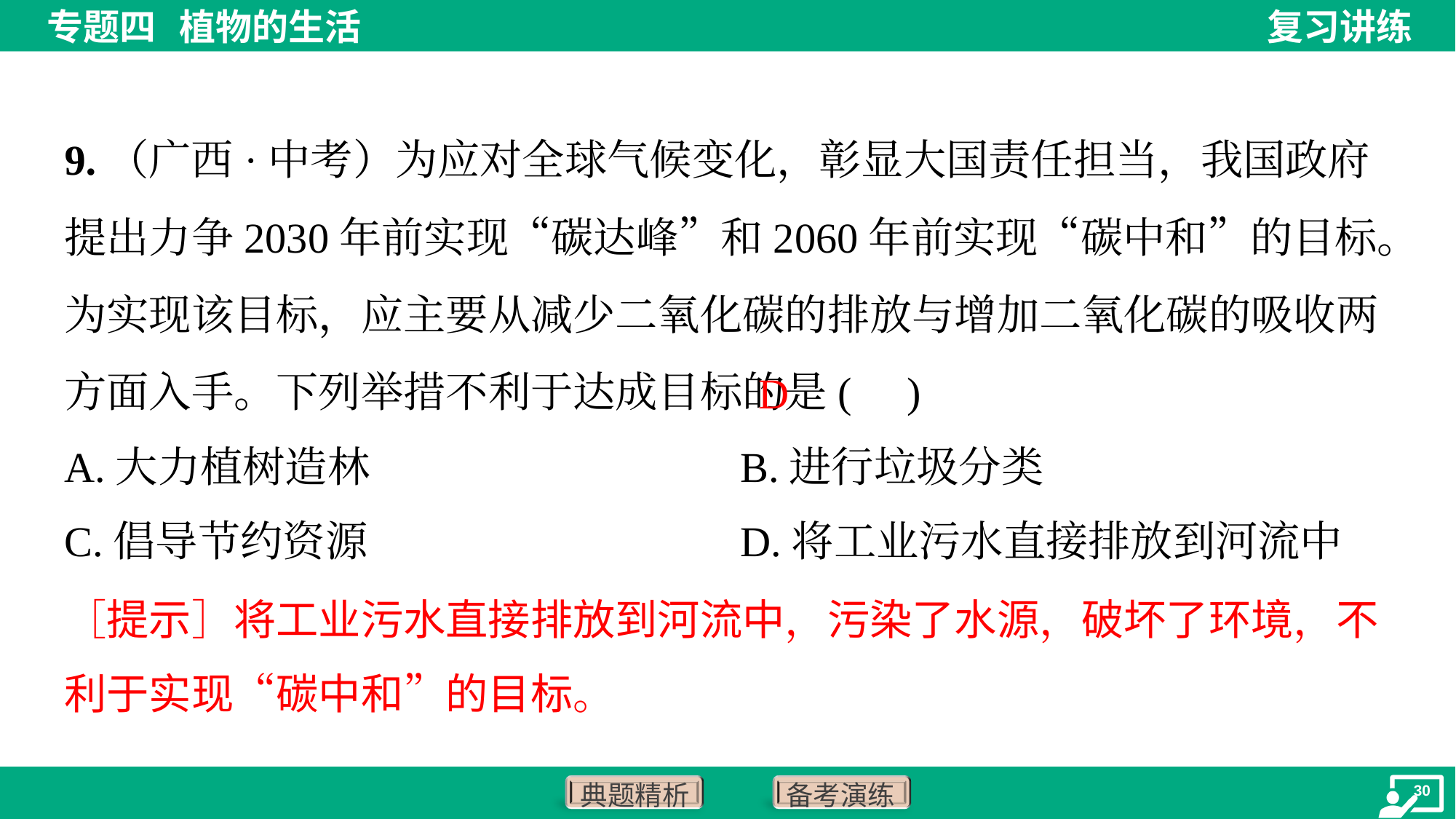

9.（广西·中考）为应对全球气候变化，彰显大国责任担当，我国政府提出力争2030年前实现“碳达峰”和2060年前实现“碳中和”的目标。为实现该目标，应主要从减少二氧化碳的排放与增加二氧化碳的吸收两方面入手。下列举措不利于达成目标的是(     )
D
A.大力植树造林	B.进行垃圾分类
C.倡导节约资源	D.将工业污水直接排放到河流中
［提示］将工业污水直接排放到河流中，污染了水源，破坏了环境，不
利于实现“碳中和”的目标。